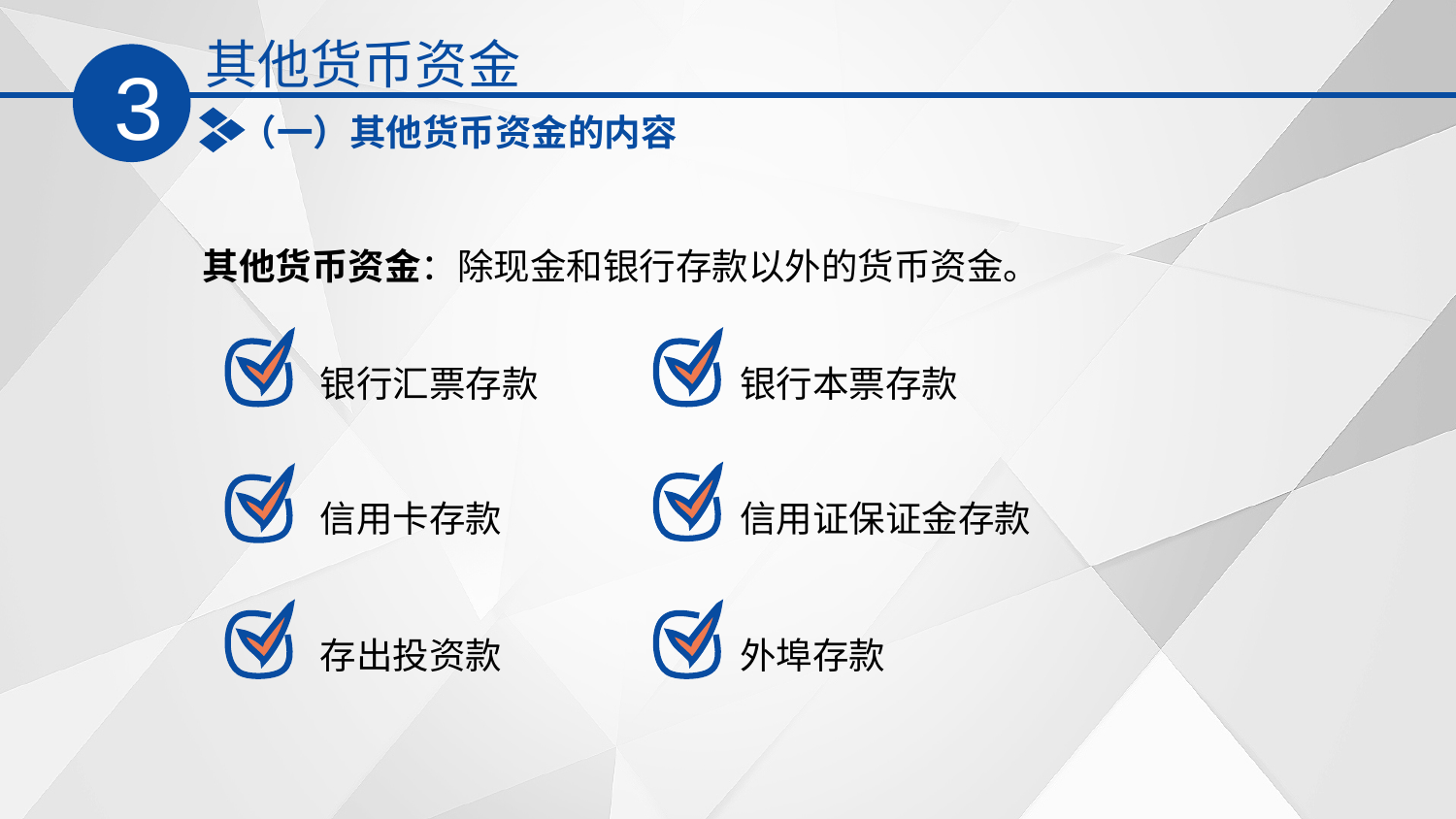

其他货币资金
3

（一）其他货币资金的内容

         其他货币资金：除现金和银行存款以外的货币资金。

银行汇票存款
银行本票存款

信用卡存款
信用证保证金存款

存出投资款
外埠存款